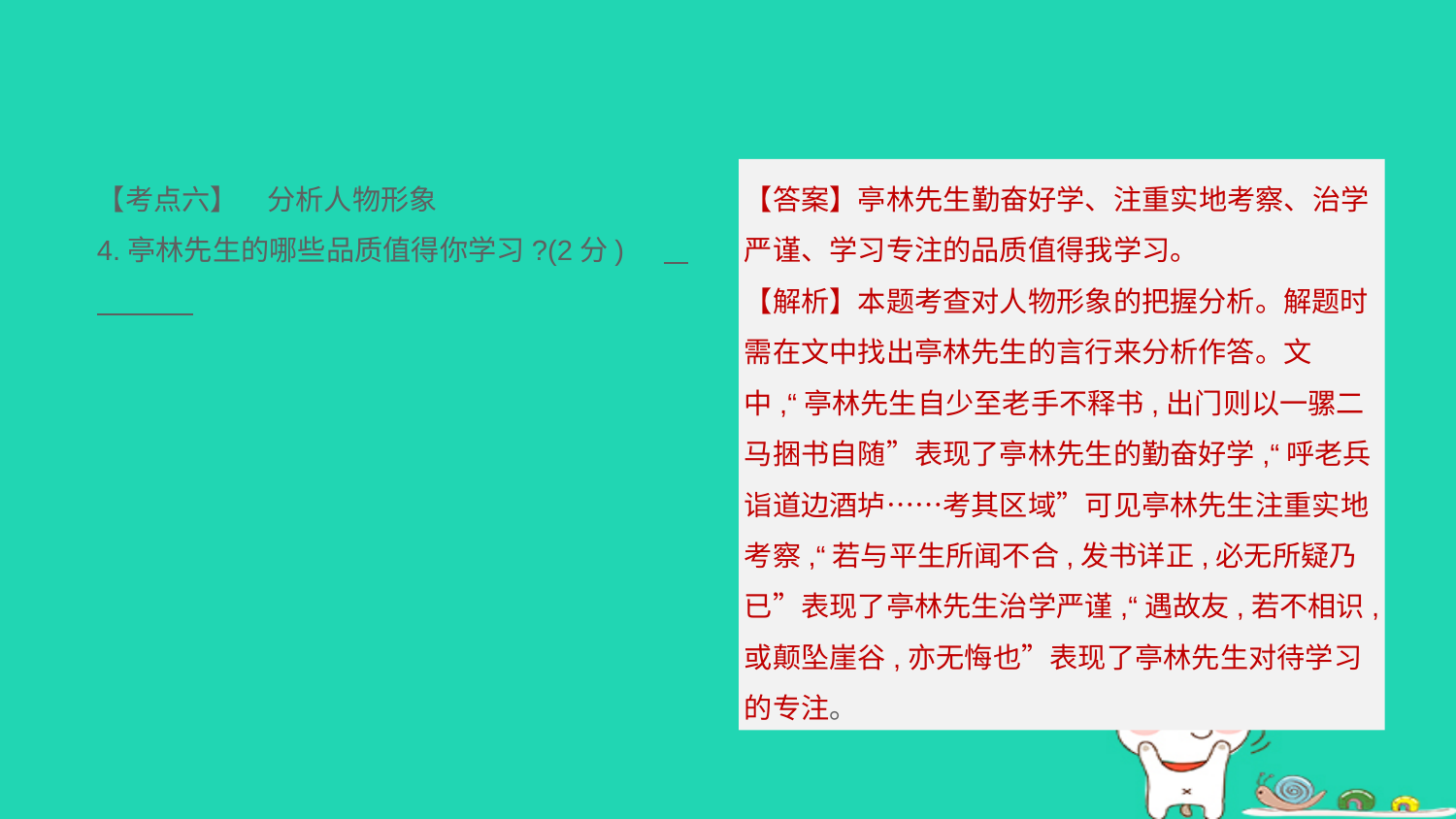

【考点六】　分析人物形象
4.亭林先生的哪些品质值得你学习?(2分)
【答案】亭林先生勤奋好学、注重实地考察、治学严谨、学习专注的品质值得我学习。
【解析】本题考查对人物形象的把握分析。解题时需在文中找出亭林先生的言行来分析作答。文中,“亭林先生自少至老手不释书,出门则以一骡二马捆书自随”表现了亭林先生的勤奋好学,“呼老兵诣道边酒垆……考其区域”可见亭林先生注重实地考察,“若与平生所闻不合,发书详正,必无所疑乃已”表现了亭林先生治学严谨,“遇故友,若不相识,或颠坠崖谷,亦无悔也”表现了亭林先生对待学习的专注。